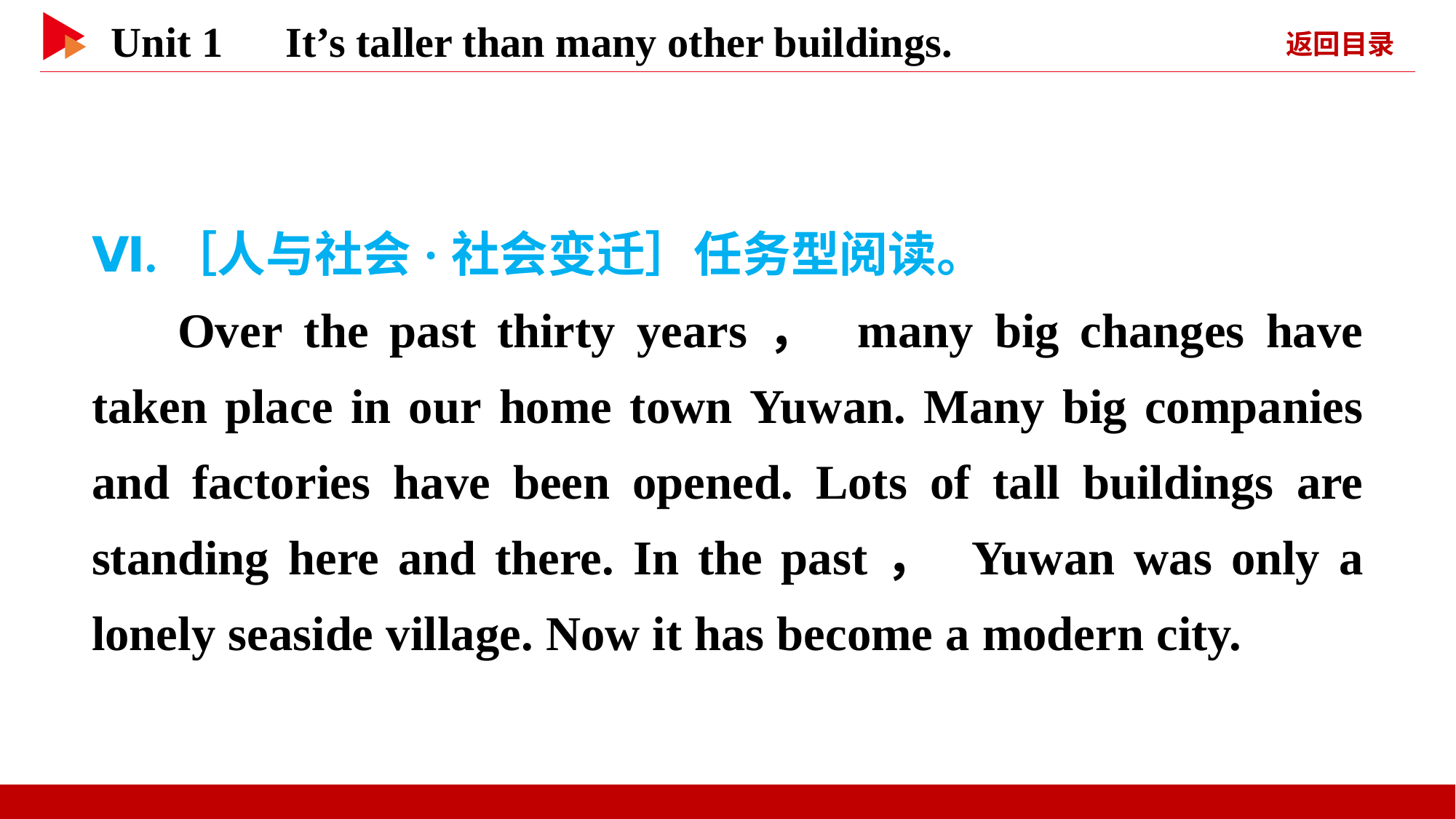

Ⅵ.［人与社会·社会变迁］任务型阅读。
Over the past thirty years， many big changes have taken place in our home town Yuwan. Many big companies and factories have been opened. Lots of tall buildings are standing here and there. In the past， Yuwan was only a lonely seaside village. Now it has become a modern city.